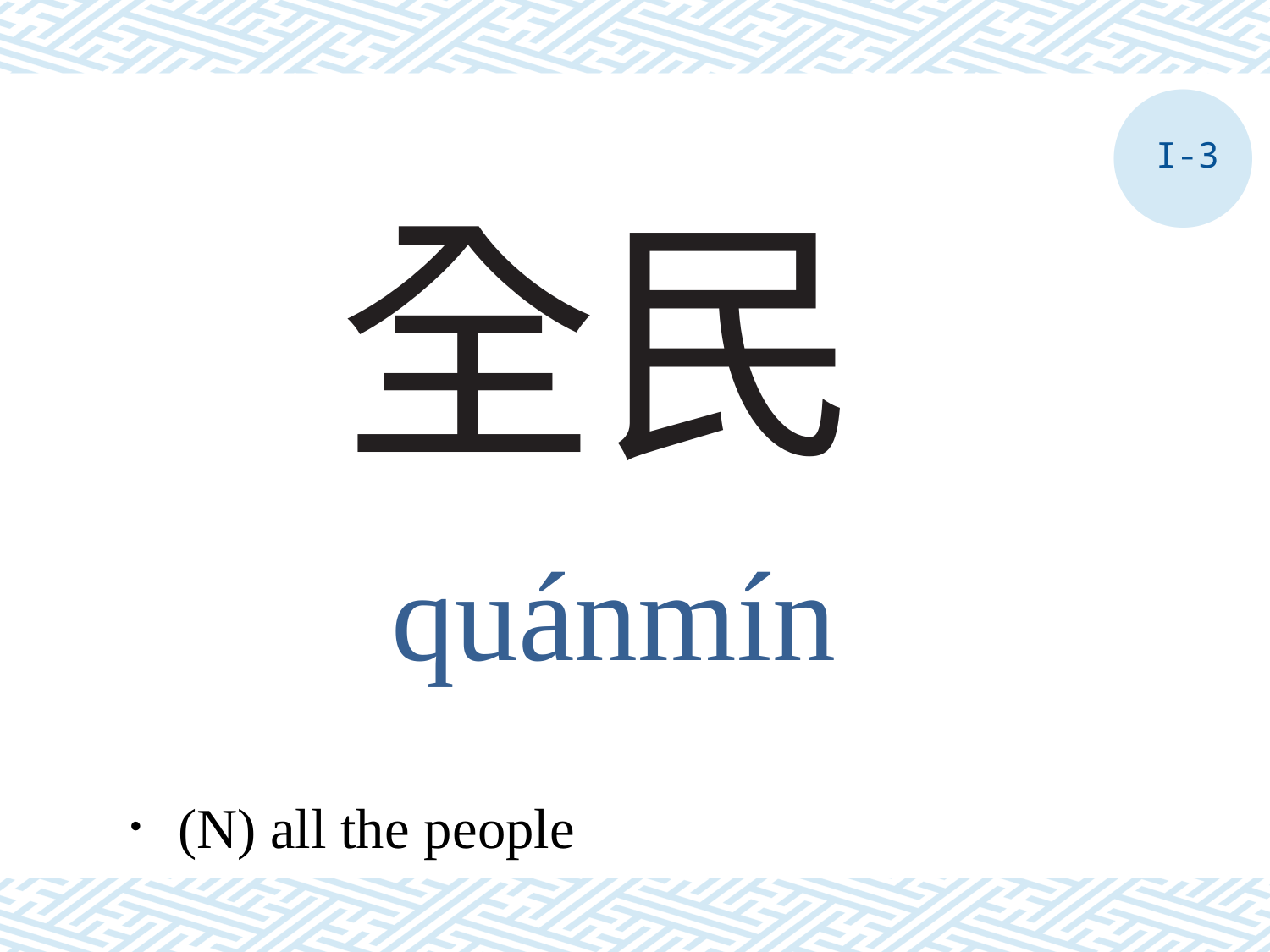

I-3

# 全民
quánmín
．(N) all the people